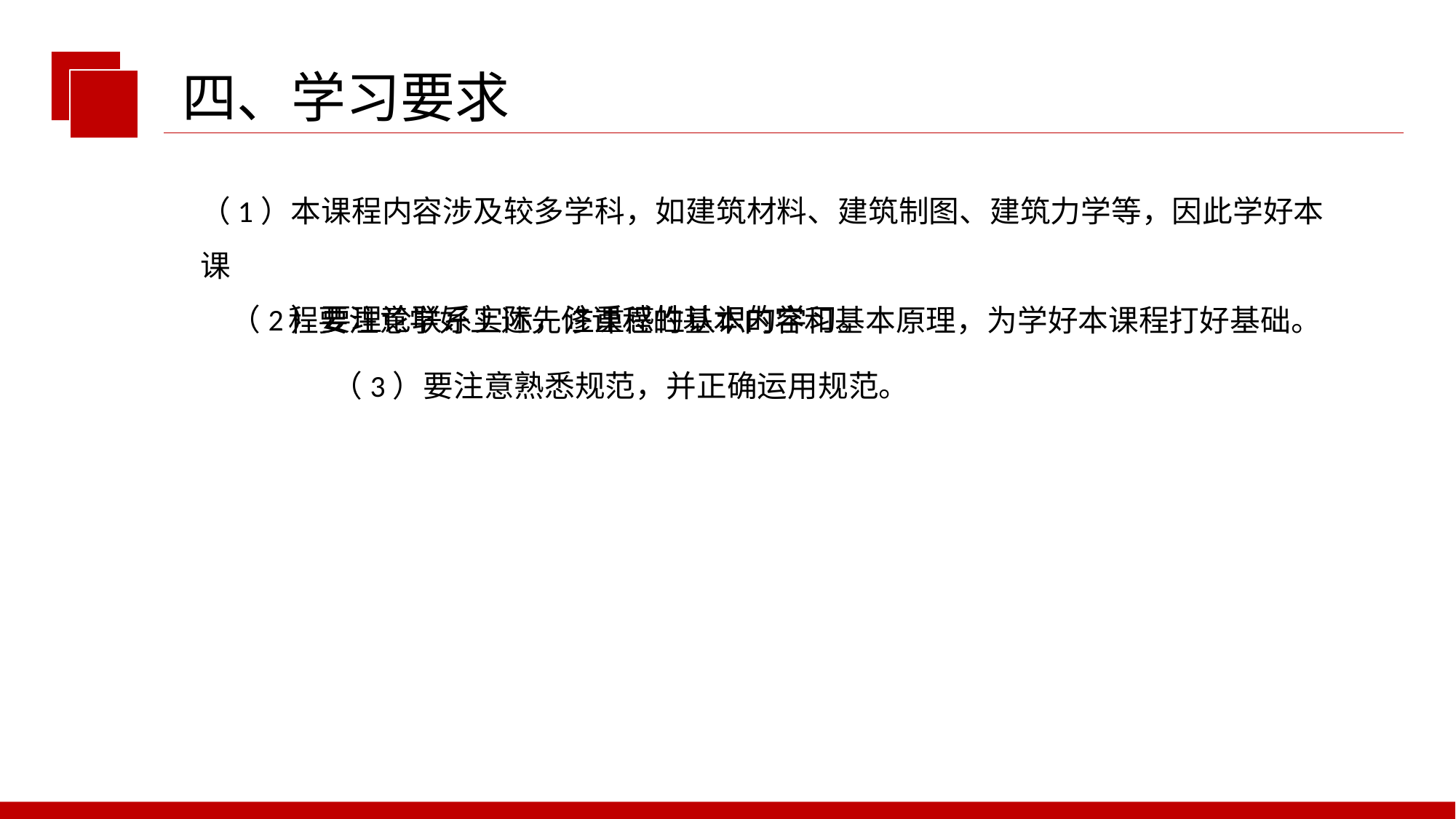

四、学习要求
（1）本课程内容涉及较多学科，如建筑材料、建筑制图、建筑力学等，因此学好本课
            程要注意学好上述先修课程的基本内容和基本原理，为学好本课程打好基础。

（2）要理论联系实际，注重感性认识的学习。
（3）要注意熟悉规范，并正确运用规范。